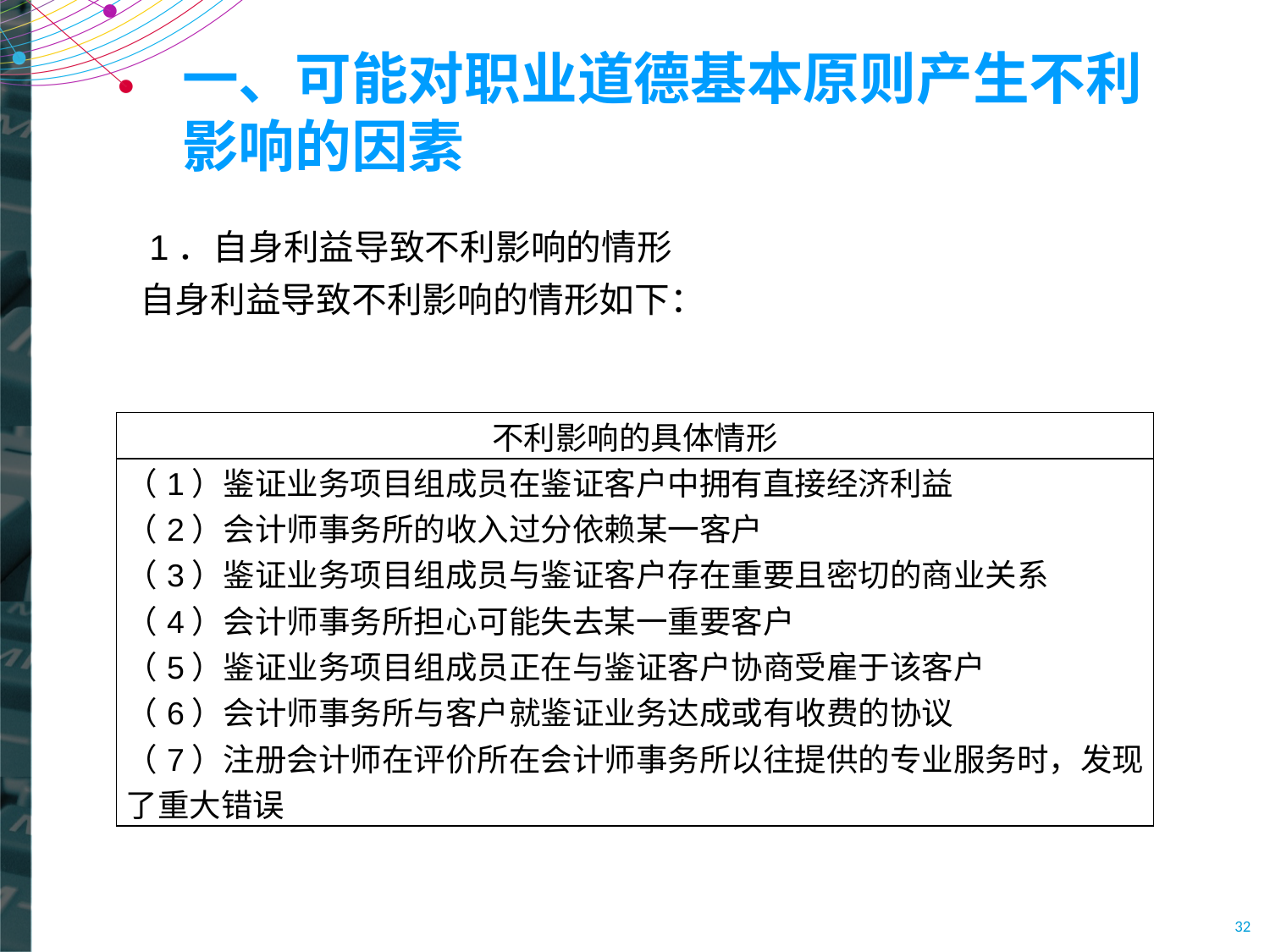

# 一、可能对职业道德基本原则产生不利影响的因素

 1．自身利益导致不利影响的情形
自身利益导致不利影响的情形如下：

| 不利影响的具体情形 |
| --- |
| （1）鉴证业务项目组成员在鉴证客户中拥有直接经济利益 （2）会计师事务所的收入过分依赖某一客户 （3）鉴证业务项目组成员与鉴证客户存在重要且密切的商业关系 （4）会计师事务所担心可能失去某一重要客户 （5）鉴证业务项目组成员正在与鉴证客户协商受雇于该客户 （6）会计师事务所与客户就鉴证业务达成或有收费的协议 （7）注册会计师在评价所在会计师事务所以往提供的专业服务时，发现了重大错误 |